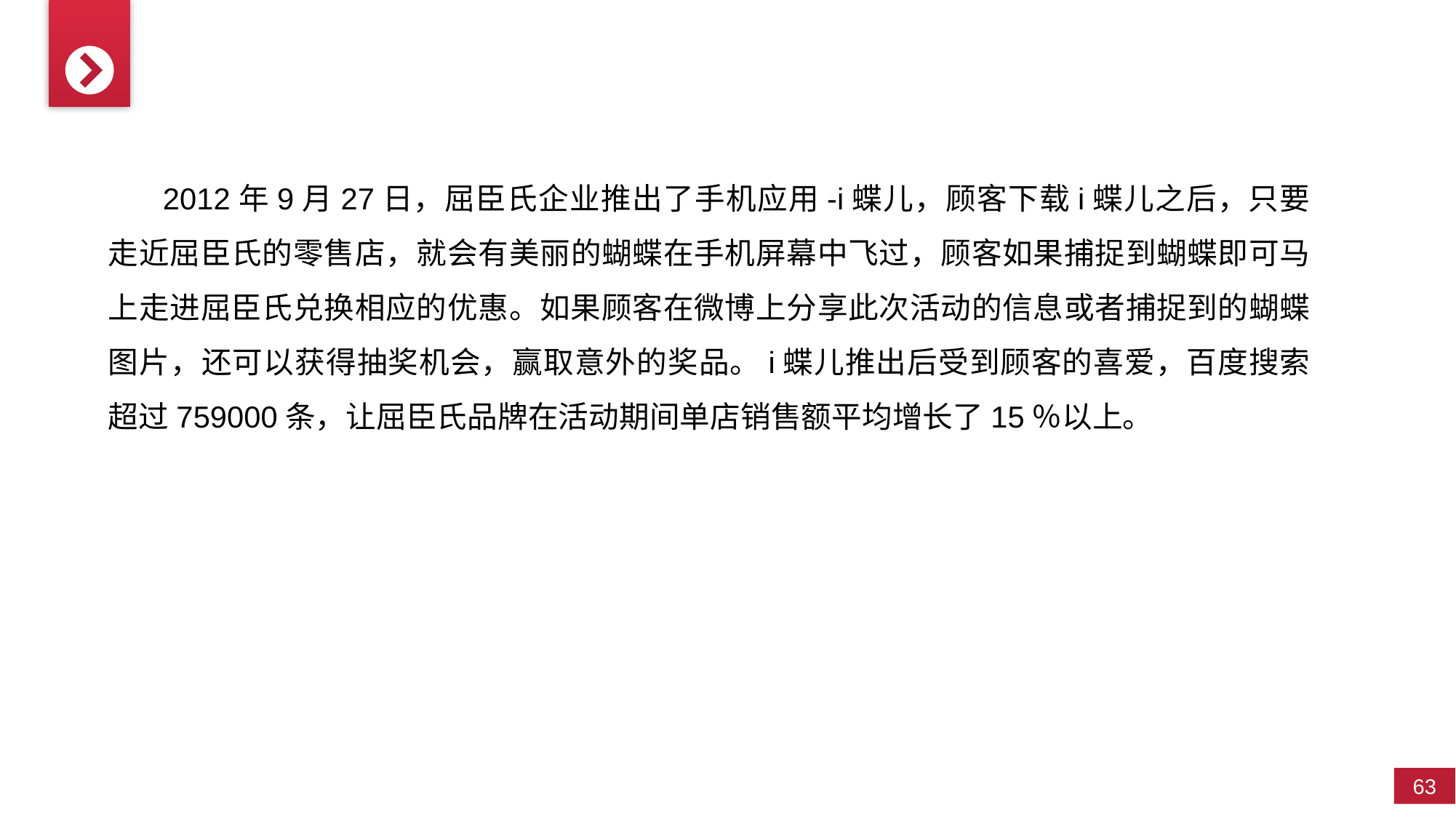

2012年9月27日，屈臣氏企业推出了手机应用-i蝶儿，顾客下载i蝶儿之后，只要走近屈臣氏的零售店，就会有美丽的蝴蝶在手机屏幕中飞过，顾客如果捕捉到蝴蝶即可马上走进屈臣氏兑换相应的优惠。如果顾客在微博上分享此次活动的信息或者捕捉到的蝴蝶图片，还可以获得抽奖机会，赢取意外的奖品。i蝶儿推出后受到顾客的喜爱，百度搜索超过759000条，让屈臣氏品牌在活动期间单店销售额平均增长了15％以上。